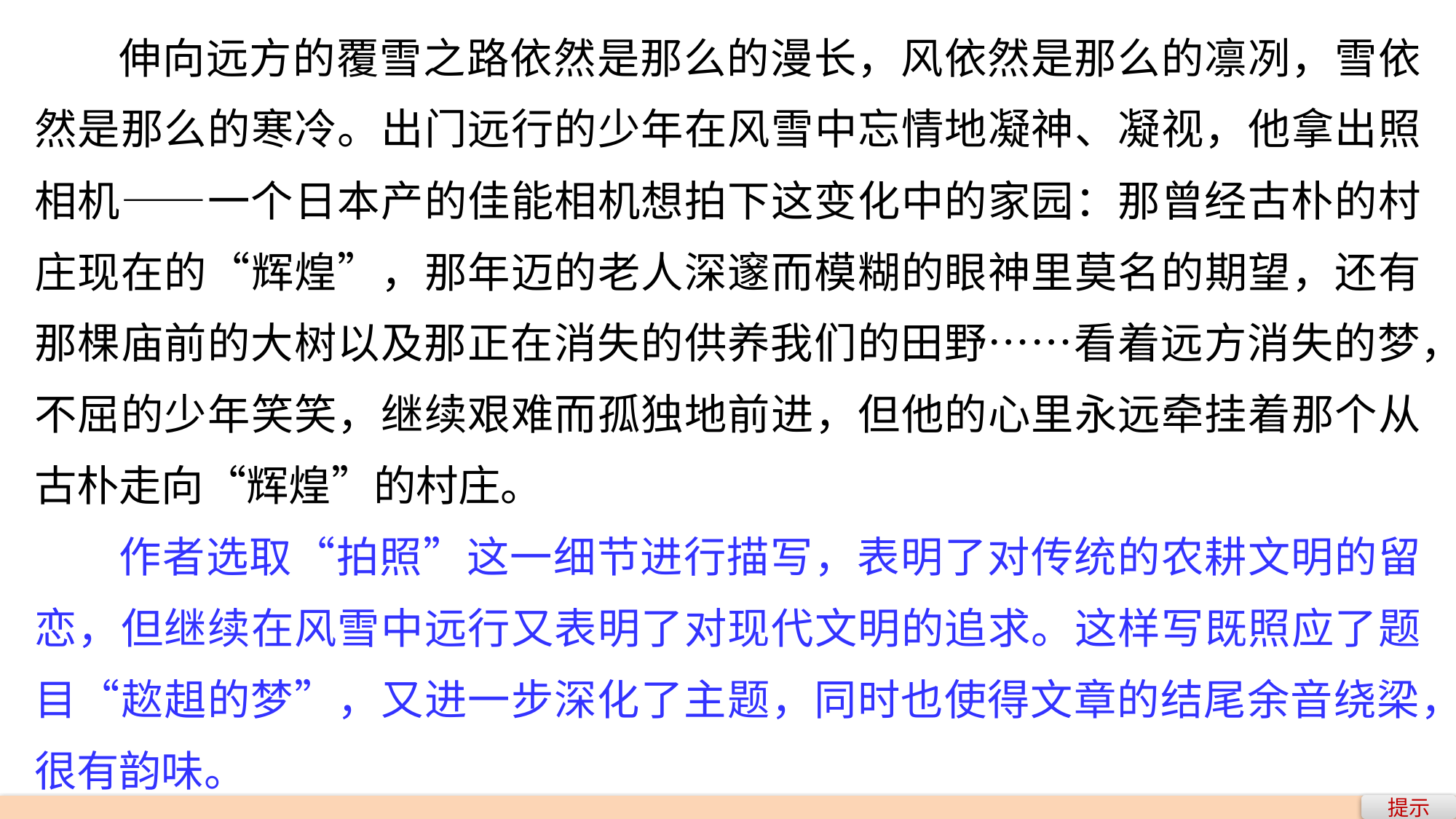

伸向远方的覆雪之路依然是那么的漫长，风依然是那么的凛冽，雪依然是那么的寒冷。出门远行的少年在风雪中忘情地凝神、凝视，他拿出照相机——一个日本产的佳能相机想拍下这变化中的家园：那曾经古朴的村庄现在的“辉煌”，那年迈的老人深邃而模糊的眼神里莫名的期望，还有那棵庙前的大树以及那正在消失的供养我们的田野……看着远方消失的梦，不屈的少年笑笑，继续艰难而孤独地前进，但他的心里永远牵挂着那个从古朴走向“辉煌”的村庄。
作者选取“拍照”这一细节进行描写，表明了对传统的农耕文明的留恋，但继续在风雪中远行又表明了对现代文明的追求。这样写既照应了题目“趑趄的梦”，又进一步深化了主题，同时也使得文章的结尾余音绕梁，很有韵味。
提示